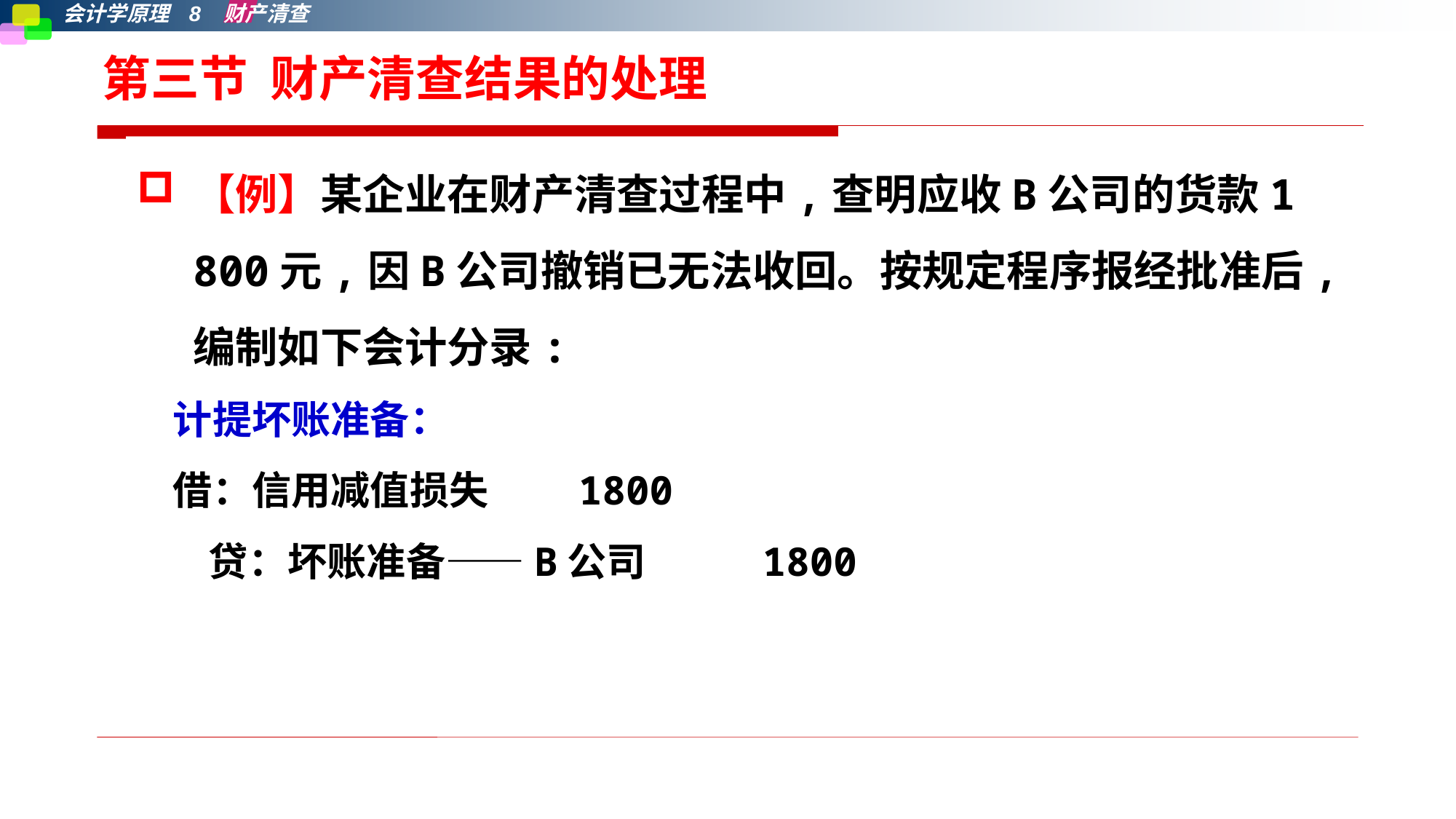

# 第三节  财产清查结果的处理
【例】某企业在财产清查过程中,查明应收B公司的货款1 800元,因B公司撤销已无法收回。按规定程序报经批准后,编制如下会计分录:
   计提坏账准备：
   借：信用减值损失         1800
       贷：坏账准备——B公司            1800